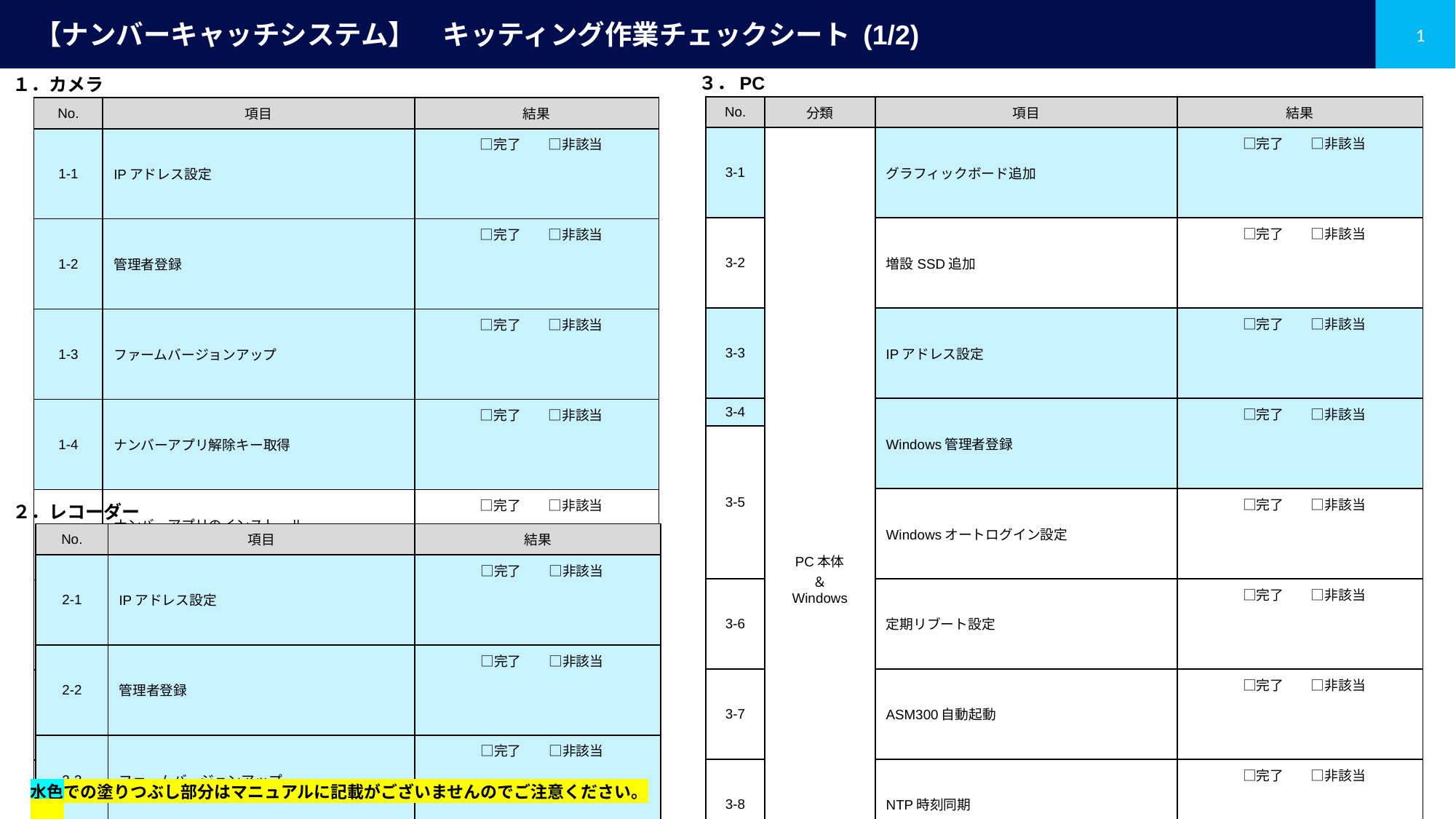

# 【ナンバーキャッチシステム】　キッティング作業チェックシート (1/2)
３．PC
１．カメラ
| No. | 分類 | 項目 | 結果 |
| --- | --- | --- | --- |
| 3-1 | PC本体 ＆ Windows | グラフィックボード追加 | □完了　　□非該当 |
| 3-2 |  | 増設SSD追加 | □完了　　□非該当 |
| 3-3 |  | IPアドレス設定 | □完了　　□非該当 |
| 3-4 |  | Windows管理者登録 | □完了　　□非該当 |
| 3-5 |  | Windowsオートログイン設定 |  |
|  |  | Windowsオートログイン設定 | □完了　　□非該当 |
| 3-6 |  | 定期リブート設定 | □完了　　□非該当 |
| 3-7 |  | ASM300自動起動 | □完了　　□非該当 |
| 3-8 |  | NTP時刻同期 | □完了　　□非該当 |
| 3-9 |  | WindowsUpdate無効化 | □完了　　□非該当 |
| 3-10 |  | 電源オプション設定 | □完了　　□非該当 |
| 3-11 | ASM300 | ASM300・ASE334 解除キー取得 | □完了　　□非該当 |
| 3-12 |  | インストール＆ライセンス登録 | □完了　　□非該当 |
| 3-13 |  | ASM300オートログイン設定 | □完了　　□非該当 |
| 3-14 |  | 機器登録＆ライブ取得先設定 | □完了　　□非該当 |
| 3-15 | ASE334 ナンバー アプリ | インストール＆ライセンス登録 | □完了　　□非該当 |
| 3-16 |  | 基本設定 | □完了　　□非該当 |
| 3-17 |  | カメラ登録 | □完了　　□非該当 |
| 3-18 |  | IOユニット設定 | □完了　　□非該当 |
| 3-19 |  | 登録ナンバーリスト設定 | □完了　　□非該当 |
| 3-20 |  | 照合ルール設定 | □完了　　□非該当 |
| 3-21 |  | 滞留ルール設定 | □完了　　□非該当 |
| 3-22 |  | アラーム設定 | □完了　　□非該当 |
| 3-23 |  | 履歴ルール設定 | □完了　　□非該当 |
| 3-24 |  | バックアップ設定 | □完了　　□非該当 |
| No. | 項目 | 結果 |
| --- | --- | --- |
| 1-1 | IPアドレス設定 | □完了　　□非該当 |
| 1-2 | 管理者登録 | □完了　　□非該当 |
| 1-3 | ファームバージョンアップ | □完了　　□非該当 |
| 1-4 | ナンバーアプリ解除キー取得 | □完了　　□非該当 |
| 1-5 | ナンバーアプリのインストール ライセンス登録 | □完了　　□非該当 |
| 1-6 | ナンバーアプリ：動作スケジュール | □完了　　□非該当 |
| 1-7 | ナンバーアプリ：入出場判定設定 | □完了　　□非該当 |
| 1-8 | ナンバーアプリ：推奨画質設定 | □完了　　□非該当 |
| 1-9 | ナンバーアプリ：通知先設定 | □完了　　□非該当 |
| 1-10 | ナンバーアプリ：詳細設定 | □完了　　□非該当 |
| 1-11 | カラー/白黒切換連動設定 | □完了　　□非該当 |
| 1-12 | 画質シーン＆スケジュール登録 | □完了　　□非該当 |
２．レコーダー
| No. | 項目 | 結果 |
| --- | --- | --- |
| 2-1 | IPアドレス設定 | □完了　　□非該当 |
| 2-2 | 管理者登録 | □完了　　□非該当 |
| 2-3 | ファームバージョンアップ | □完了　　□非該当 |
| 2-4 | レコーダー解除キー取得 | □完了　　□非該当 |
| 2-5 | レコーダーのライセンス登録 | □完了　　□非該当 |
| 2-6 | カメラ登録 | □完了　　□非該当 |
| 2-7 | 録画設定 | □完了　　□非該当 |
水色での塗りつぶし部分はマニュアルに記載がございませんのでご注意ください。